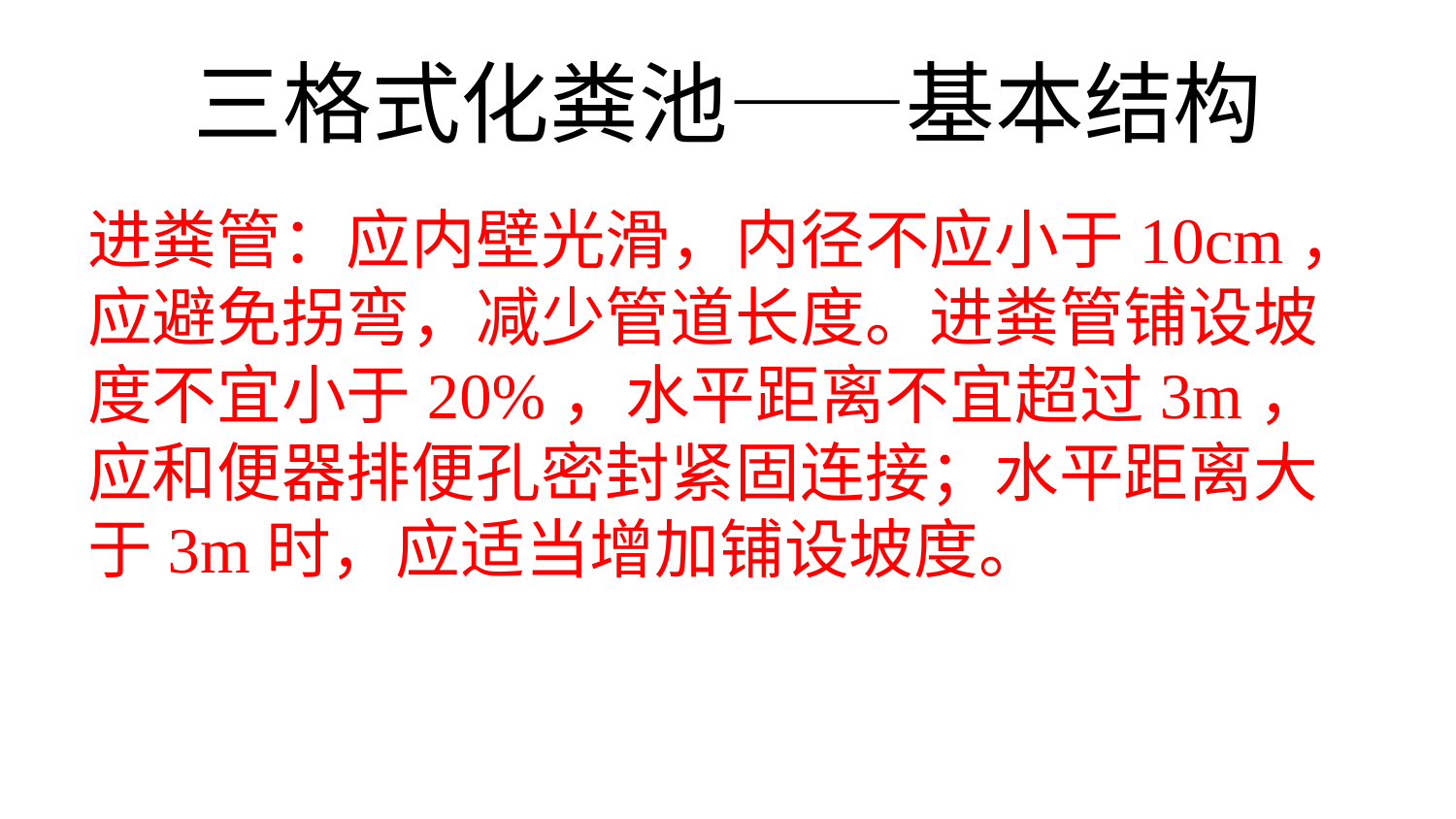

# 三格式化粪池——基本结构
进粪管：应内壁光滑，内径不应小于10cm，应避免拐弯，减少管道长度。进粪管铺设坡度不宜小于20%，水平距离不宜超过3m，应和便器排便孔密封紧固连接；水平距离大于3m时，应适当增加铺设坡度。